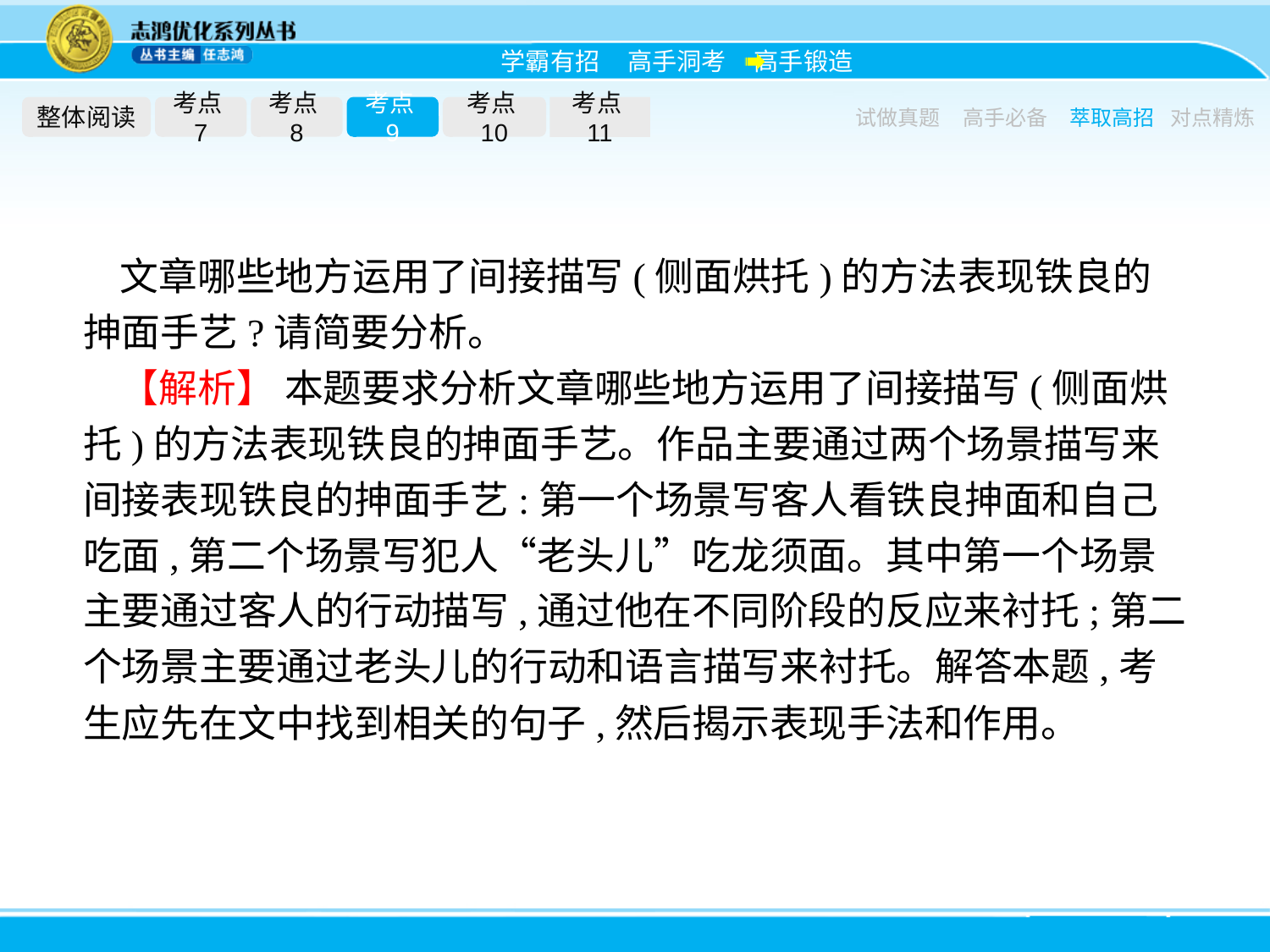

整体阅读
考点7
考点8
考点9
考点10
考点11
试做真题
高手必备
萃取高招
对点精炼
文章哪些地方运用了间接描写(侧面烘托)的方法表现铁良的抻面手艺?请简要分析。
【解析】 本题要求分析文章哪些地方运用了间接描写(侧面烘托)的方法表现铁良的抻面手艺。作品主要通过两个场景描写来间接表现铁良的抻面手艺:第一个场景写客人看铁良抻面和自己吃面,第二个场景写犯人“老头儿”吃龙须面。其中第一个场景主要通过客人的行动描写,通过他在不同阶段的反应来衬托;第二个场景主要通过老头儿的行动和语言描写来衬托。解答本题,考生应先在文中找到相关的句子,然后揭示表现手法和作用。